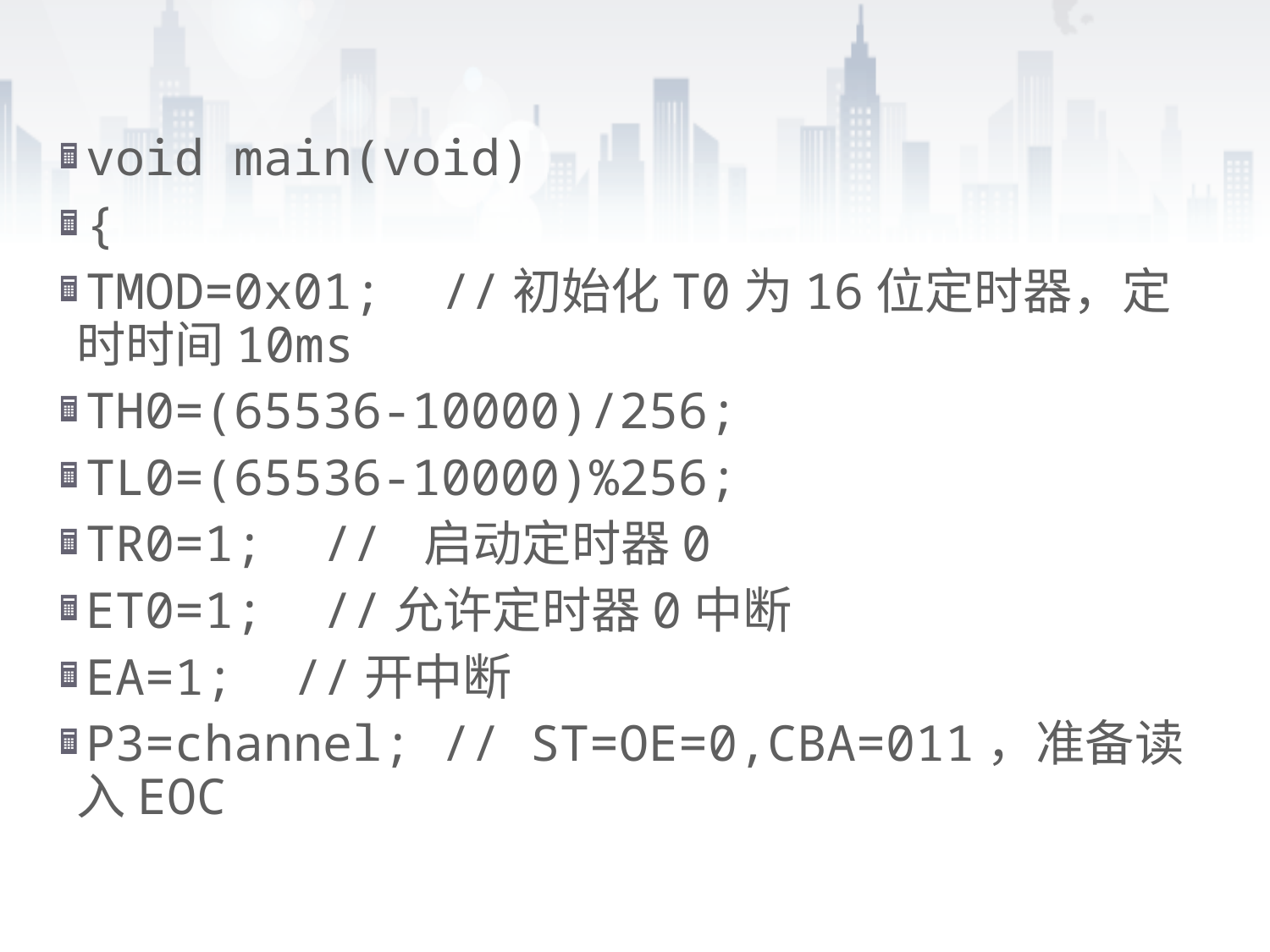

void main(void)
{
TMOD=0x01;  //初始化T0为16位定时器，定时时间10ms
TH0=(65536-10000)/256;
TL0=(65536-10000)%256;
TR0=1;  // 启动定时器0
ET0=1;  //允许定时器0中断
EA=1;  //开中断
P3=channel; // ST=OE=0,CBA=011，准备读入EOC